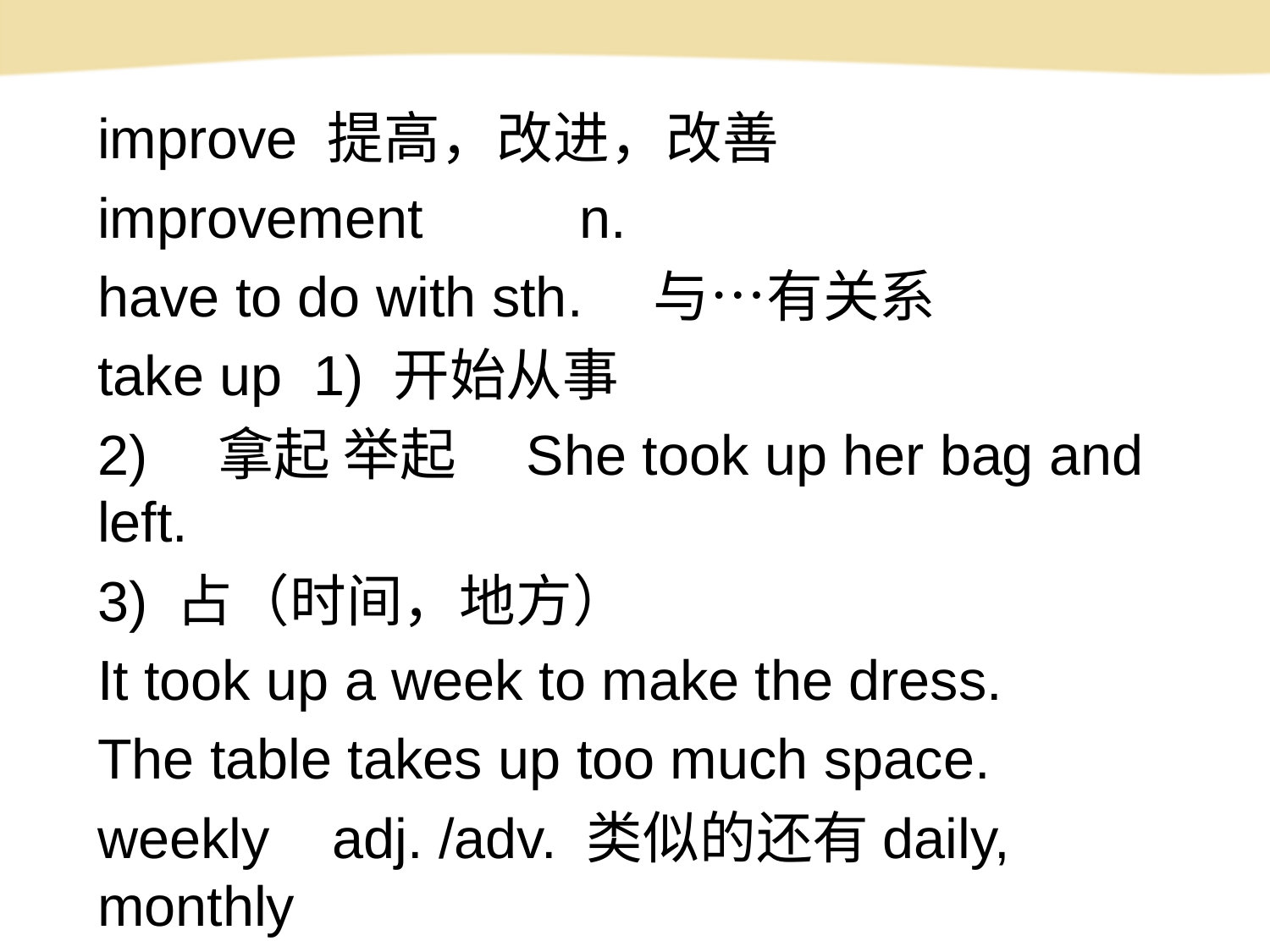

improve 提高，改进，改善
improvement 　　n.
have to do with sth.　与…有关系
take up  1) 开始从事
2)　拿起 举起　She took up her bag and left.
3) 占（时间，地方）
It took up a week to make the dress.
The table takes up too much space.
weekly    adj. /adv. 类似的还有daily, monthly